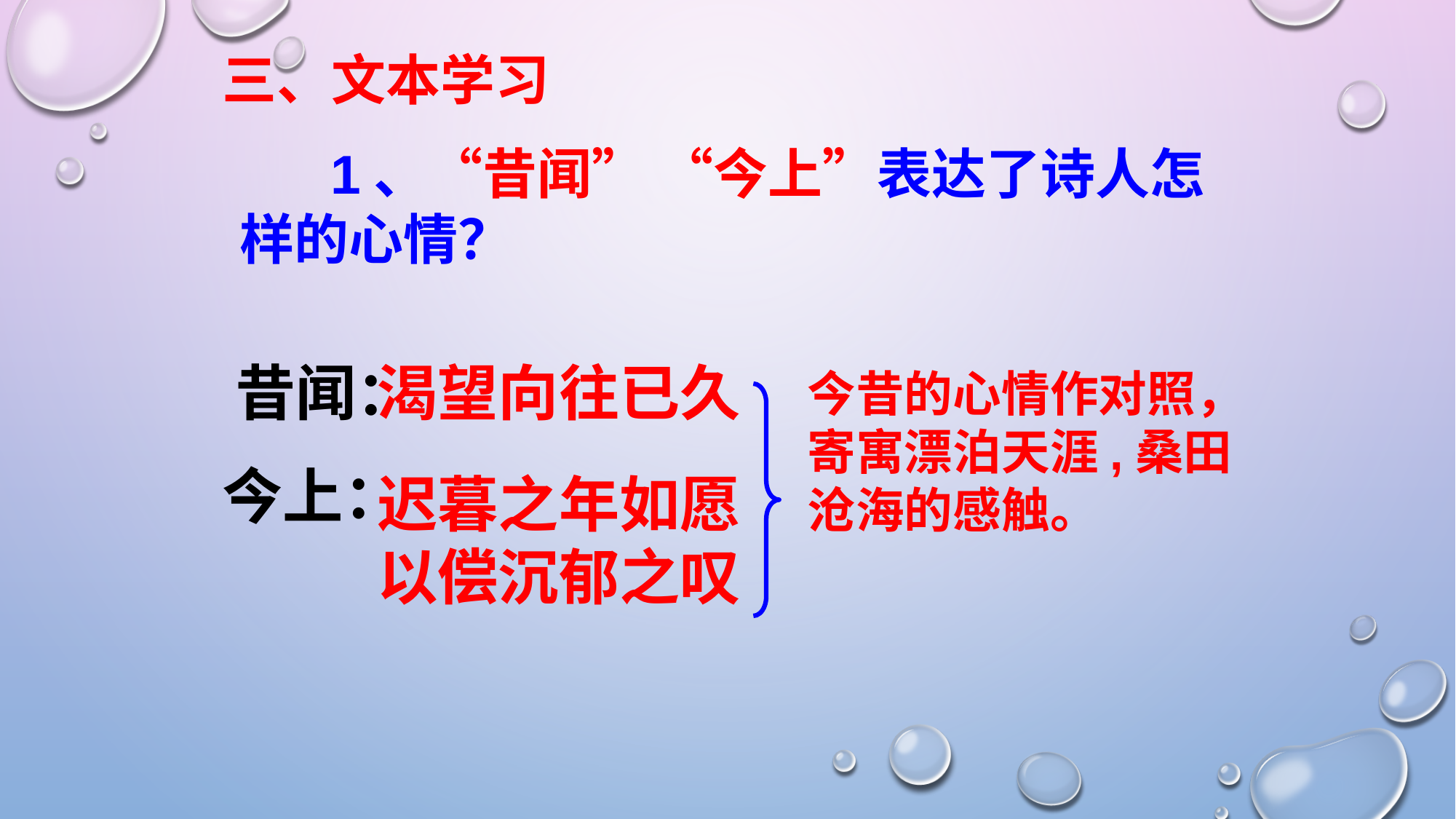

#

三、文本学习
      1、“昔闻” “今上”表达了诗人怎样的心情？
 昔闻：
渴望向往已久
今昔的心情作对照，寄寓漂泊天涯,桑田沧海的感触。

今上：
迟暮之年如愿
以偿沉郁之叹